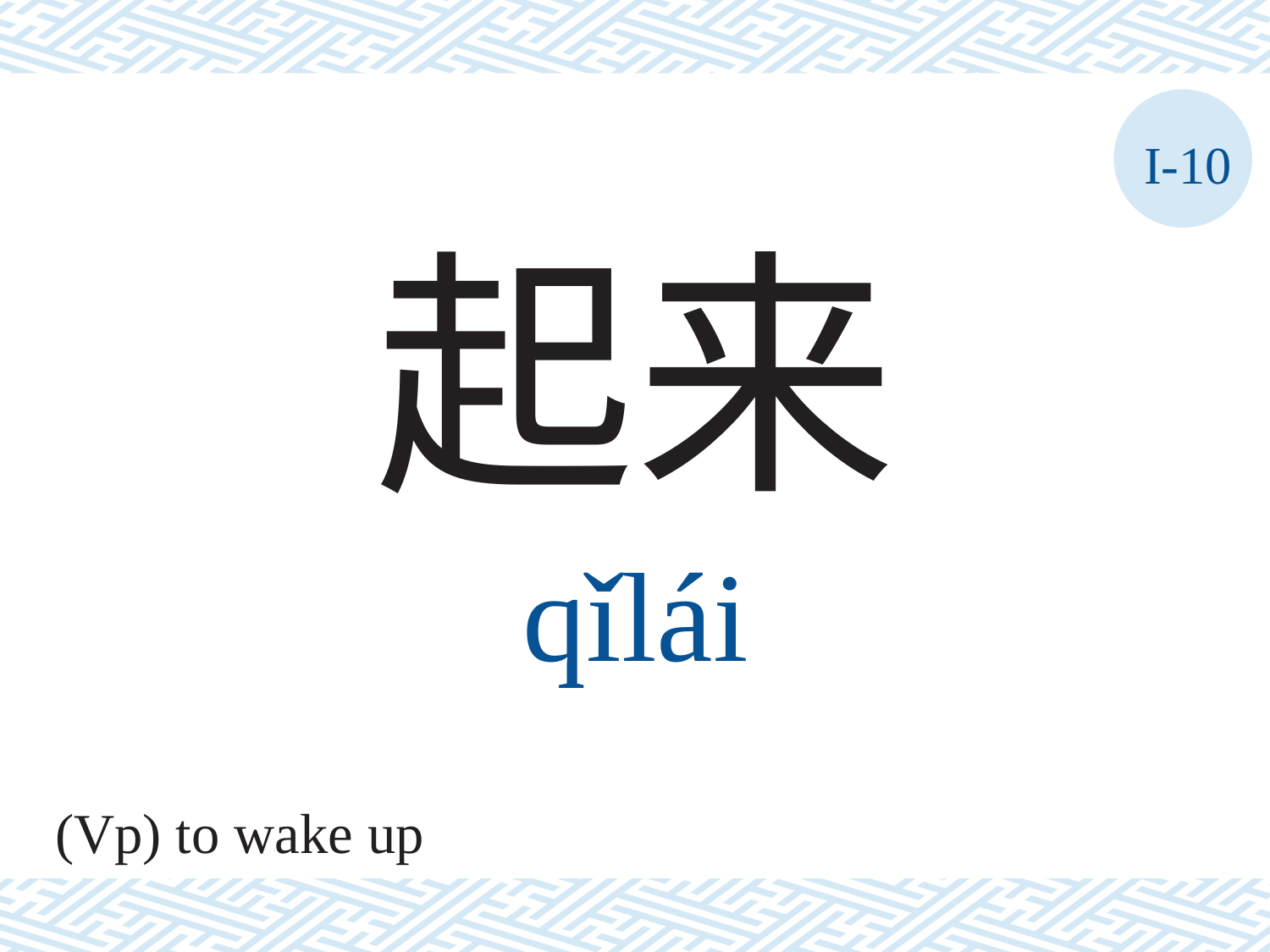

I-10
起来
qǐlái
(Vp) to wake up